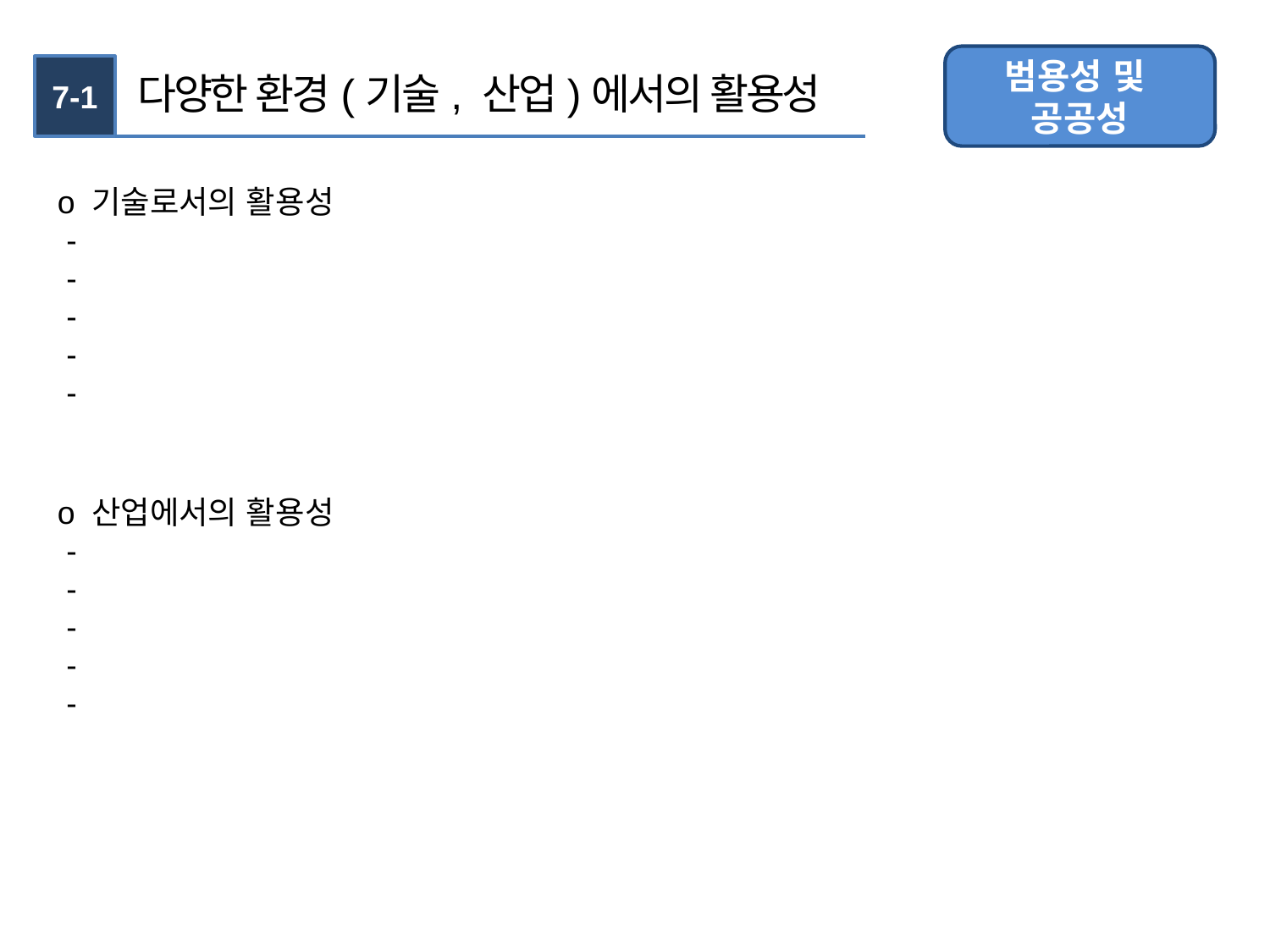

범용성 및
공공성
7-1
다양한 환경(기술, 산업)에서의 활용성
o 기술로서의 활용성
 -
 -
 -
 -
 -
o 산업에서의 활용성
 -
 -
 -
 -
 -